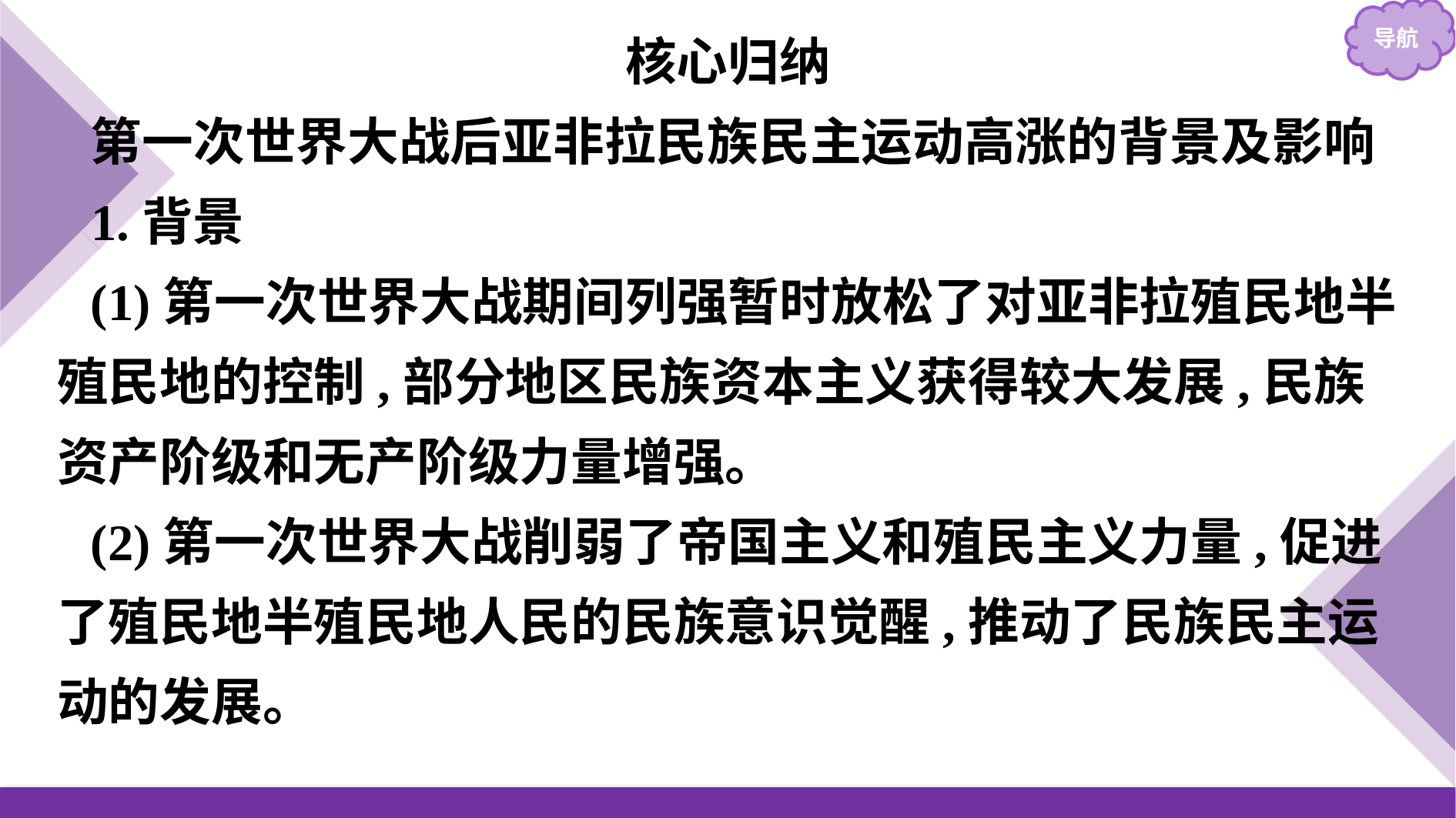

核心归纳
第一次世界大战后亚非拉民族民主运动高涨的背景及影响
1.背景
(1)第一次世界大战期间列强暂时放松了对亚非拉殖民地半殖民地的控制,部分地区民族资本主义获得较大发展,民族资产阶级和无产阶级力量增强。
(2)第一次世界大战削弱了帝国主义和殖民主义力量,促进了殖民地半殖民地人民的民族意识觉醒,推动了民族民主运动的发展。